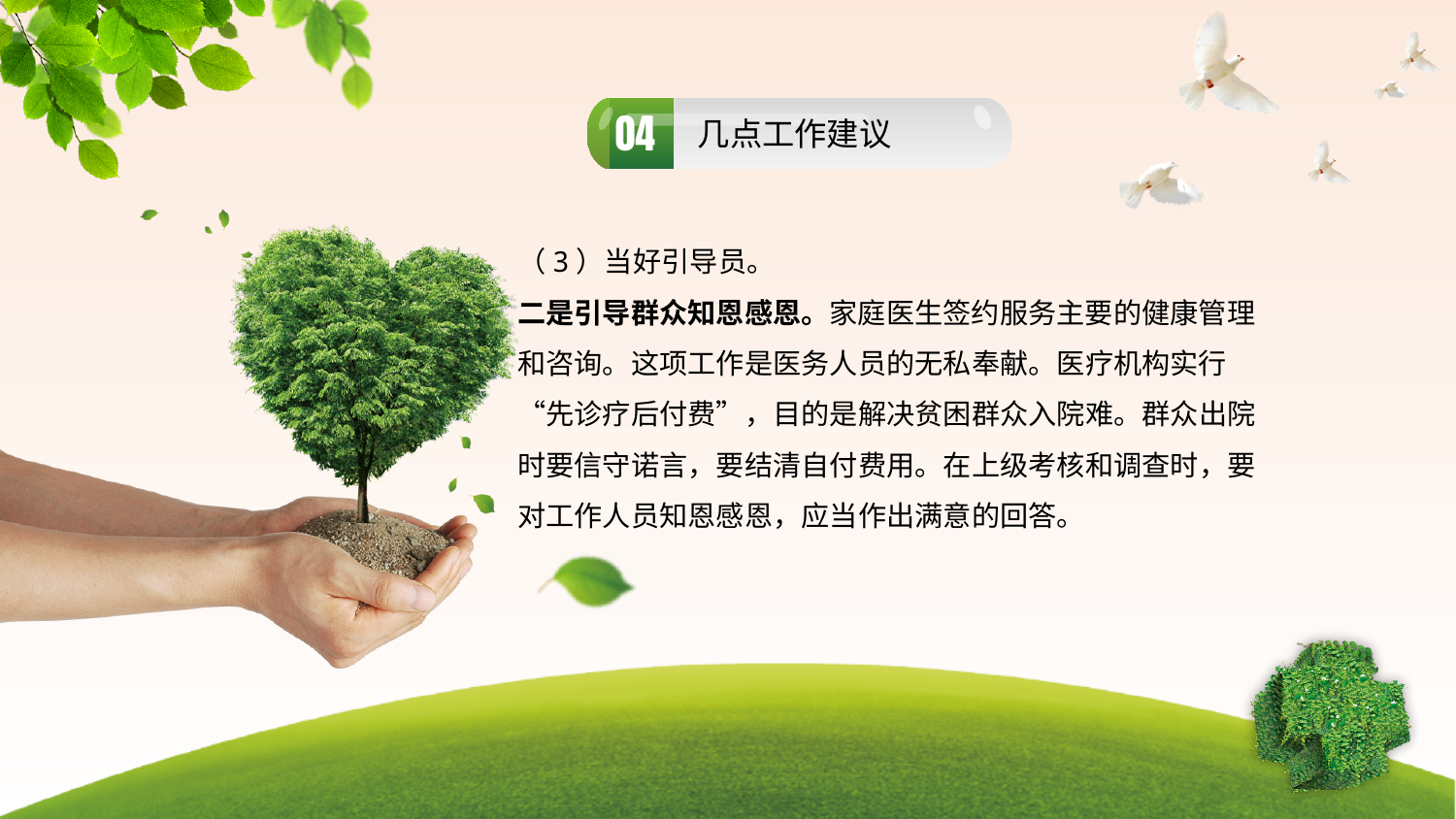

04
几点工作建议
（3）当好引导员。
二是引导群众知恩感恩。家庭医生签约服务主要的健康管理和咨询。这项工作是医务人员的无私奉献。医疗机构实行“先诊疗后付费”，目的是解决贫困群众入院难。群众出院时要信守诺言，要结清自付费用。在上级考核和调查时，要对工作人员知恩感恩，应当作出满意的回答。